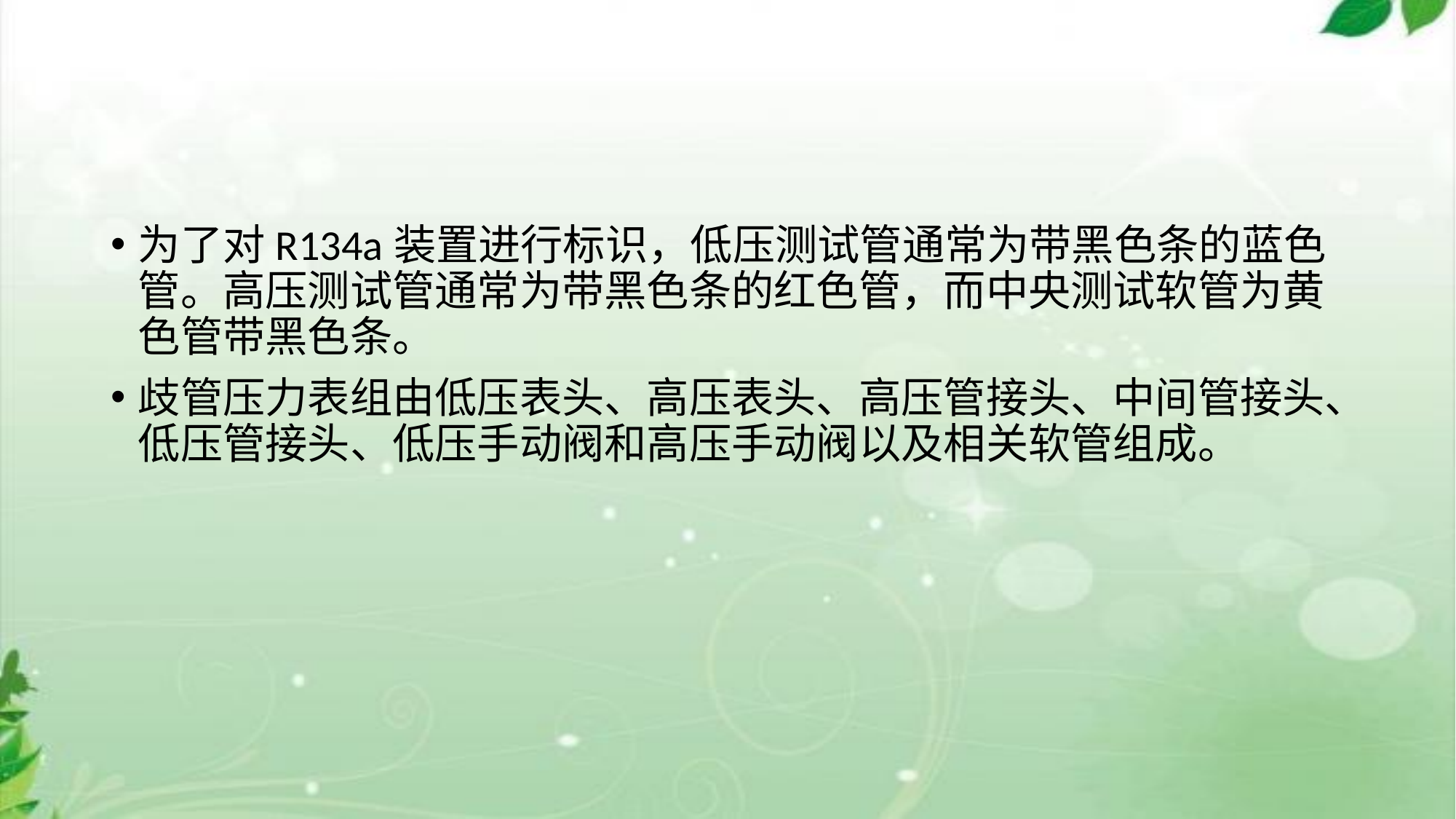

为了对R134a装置进行标识，低压测试管通常为带黑色条的蓝色管。高压测试管通常为带黑色条的红色管，而中央测试软管为黄色管带黑色条。
歧管压力表组由低压表头、高压表头、高压管接头、中间管接头、低压管接头、低压手动阀和高压手动阀以及相关软管组成。